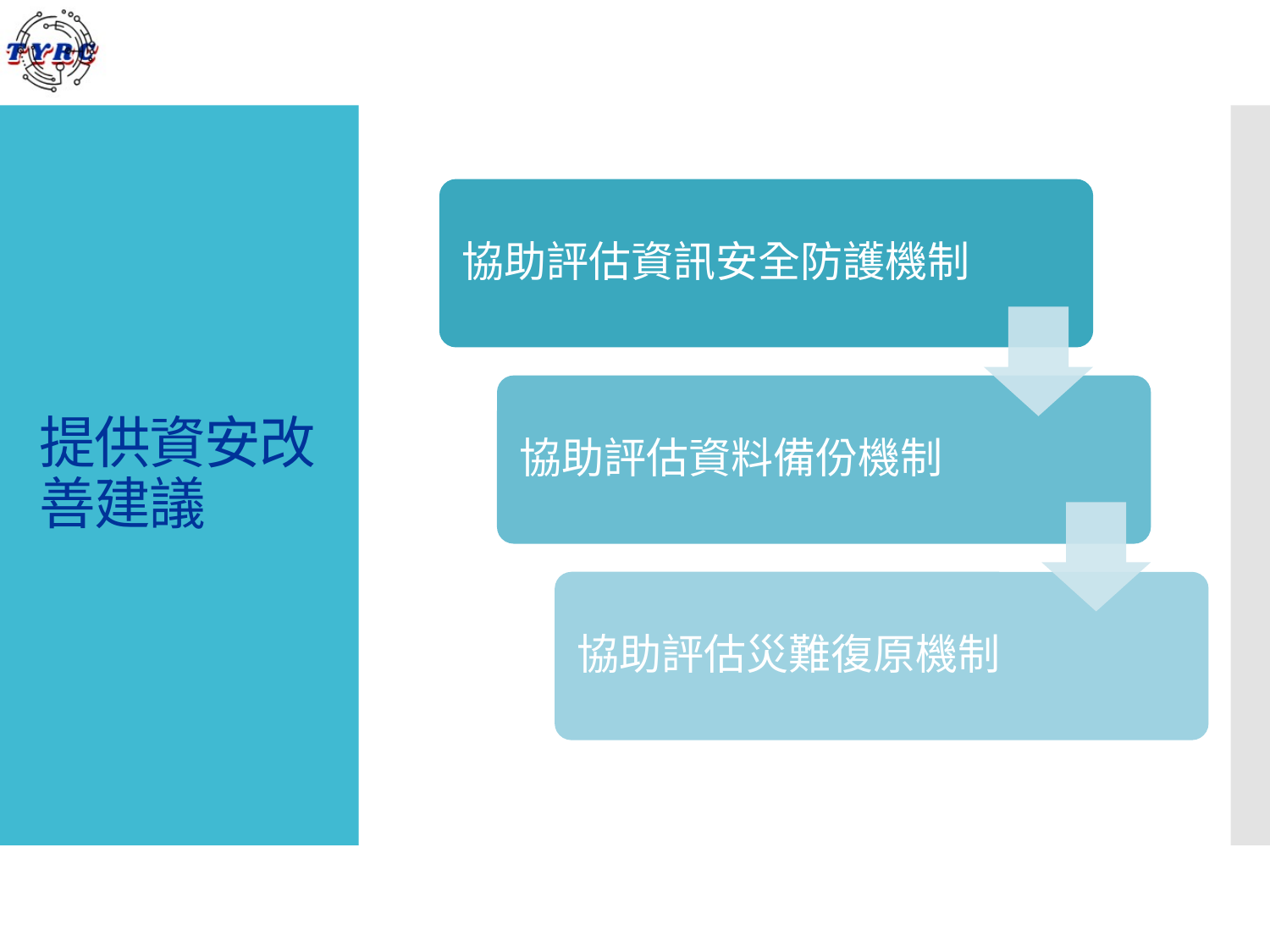

# 提供資安改善建議
協助評估資訊安全防護機制
協助評估資料備份機制
協助評估災難復原機制